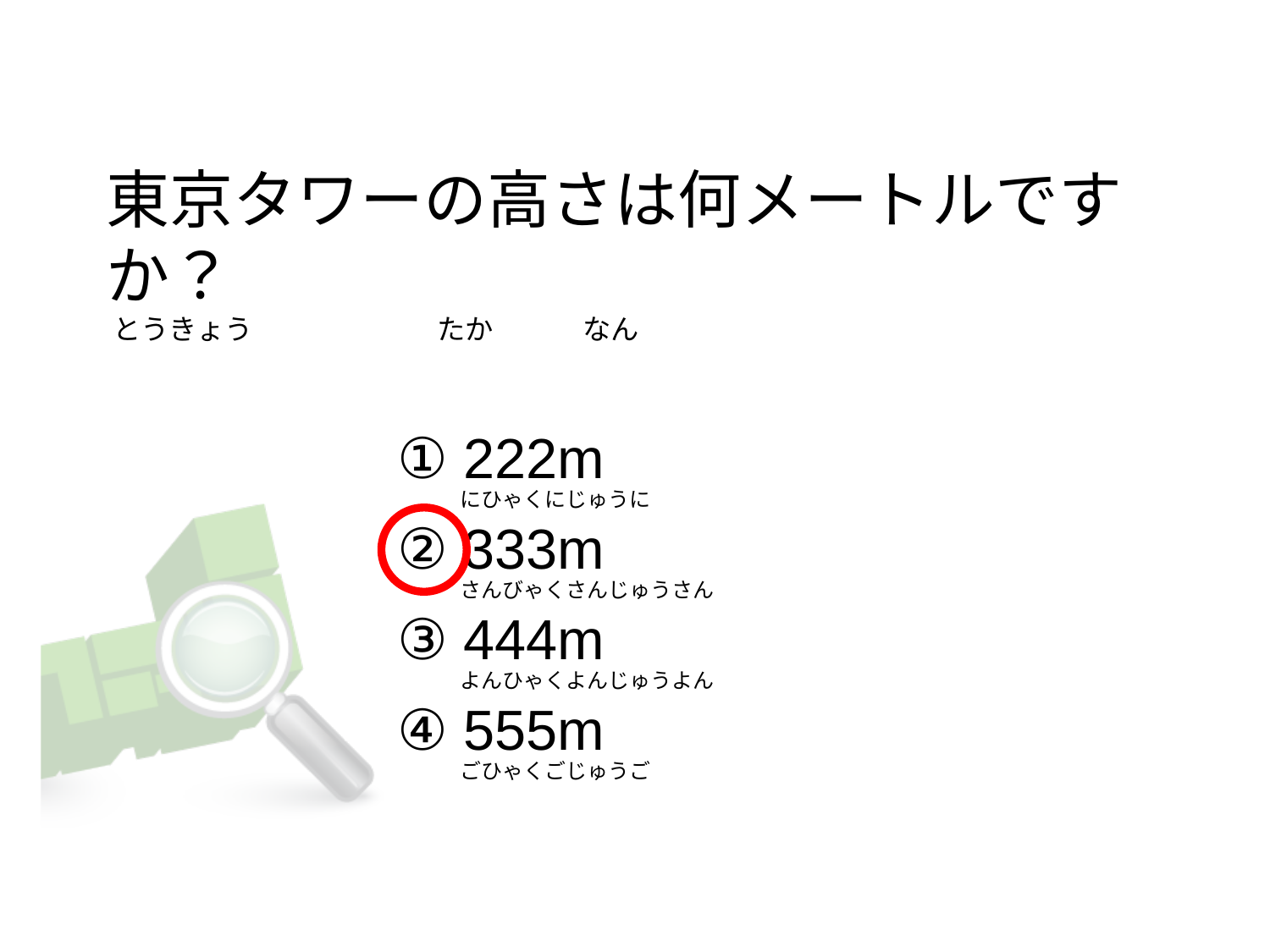

# 東京タワーの高さは何メートルですか？  とうきょう                             たか              なん
① 222m
② 333m
③ 444m
④ 555m
にひゃくにじゅうに

さんびゃくさんじゅうさん
よんひゃくよんじゅうよん
ごひゃくごじゅうご